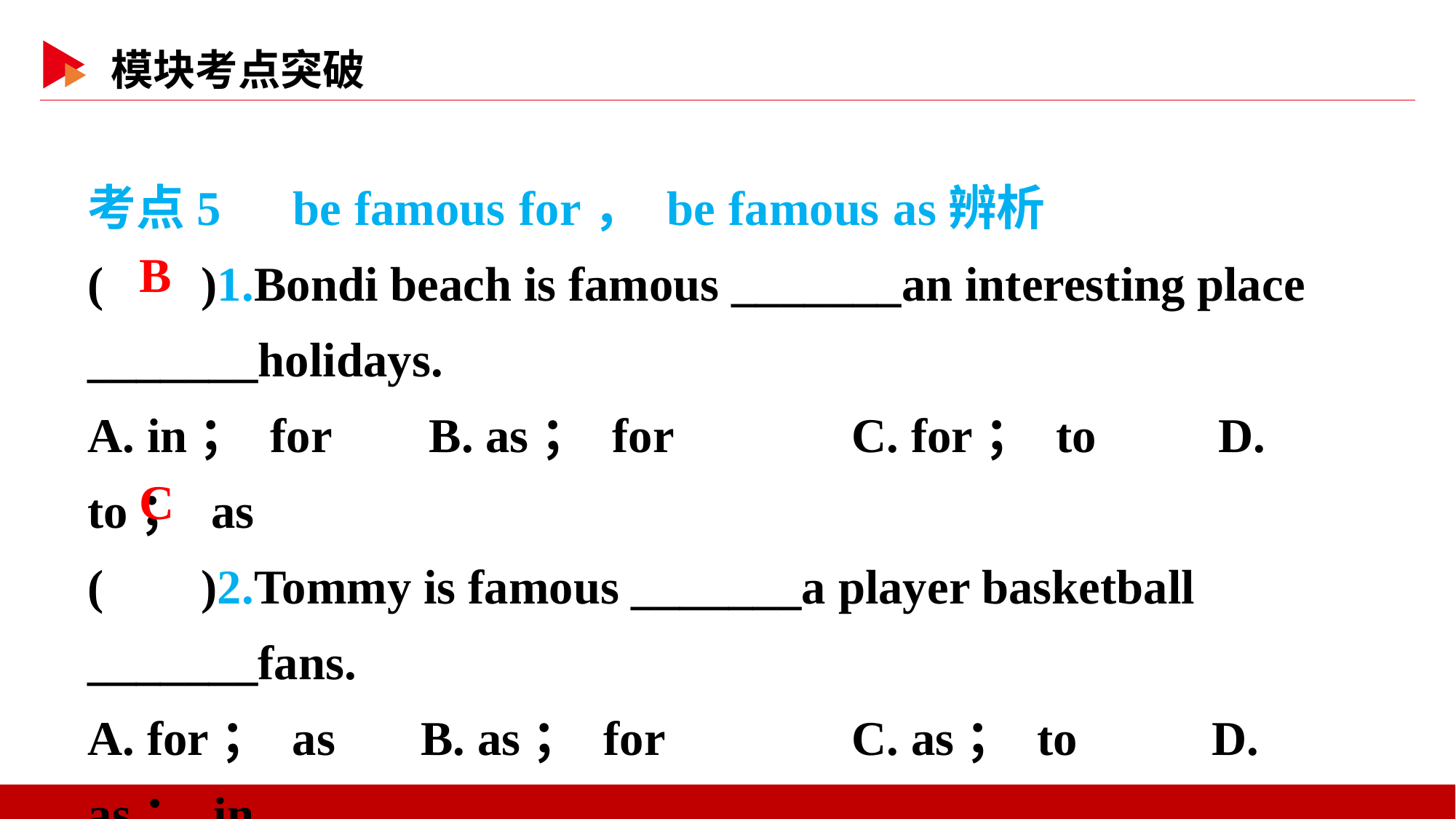

考点5　be famous for， be famous as辨析
(        )1.Bondi beach is famous _______an interesting place _______holidays.
A. in； for        B. as； for		C. for； to          D. to； as
(        )2.Tommy is famous _______a player basketball _______fans.
A. for； as       B. as； for		C. as； to           D. as； in
   B
   C